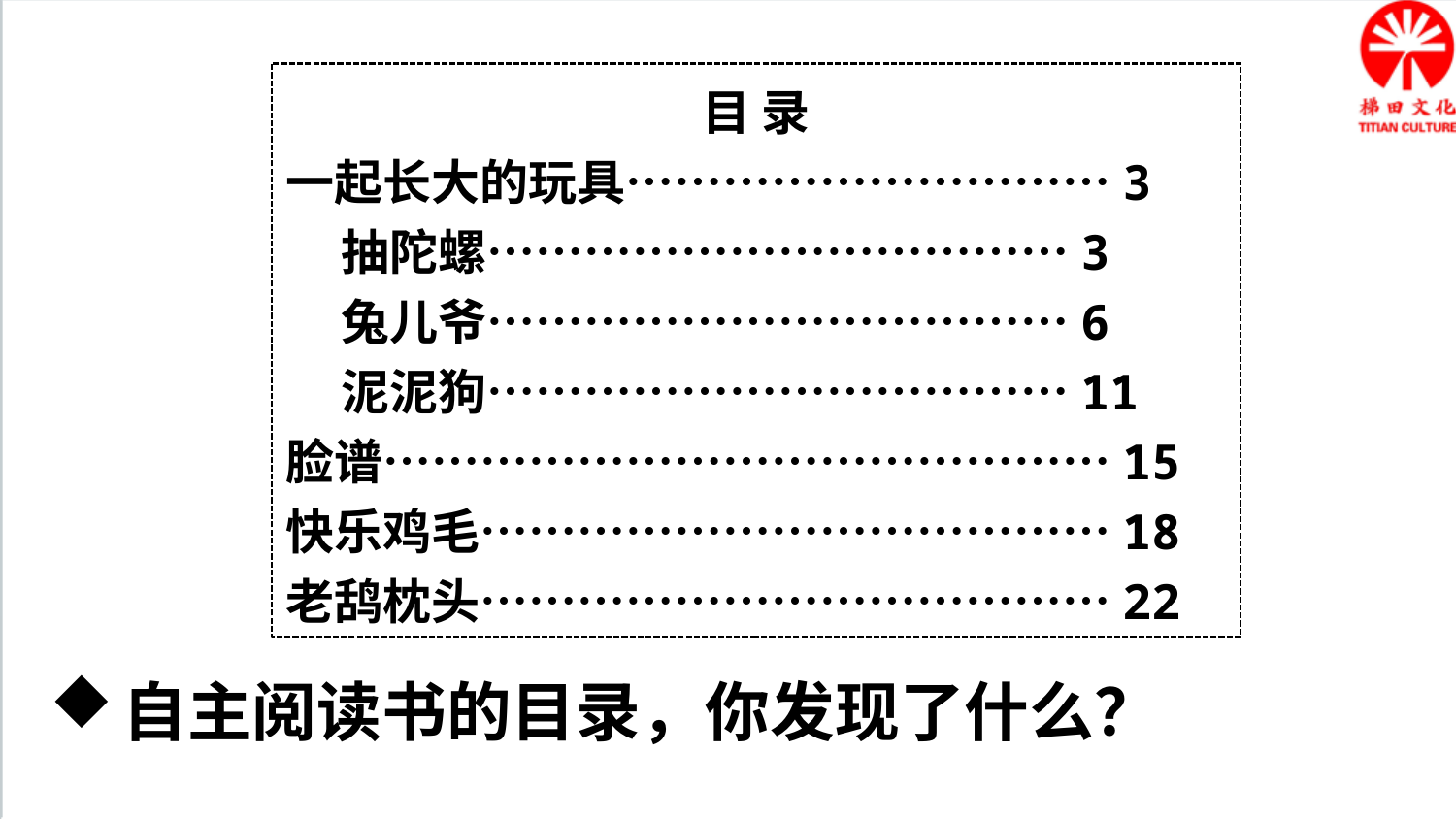

目 录
一起长大的玩具…………………………3
    抽陀螺………………………………3
    兔儿爷………………………………6
    泥泥狗………………………………11
脸谱………………………………………15
快乐鸡毛…………………………………18
老鸹枕头…………………………………22
自主阅读书的目录，你发现了什么？